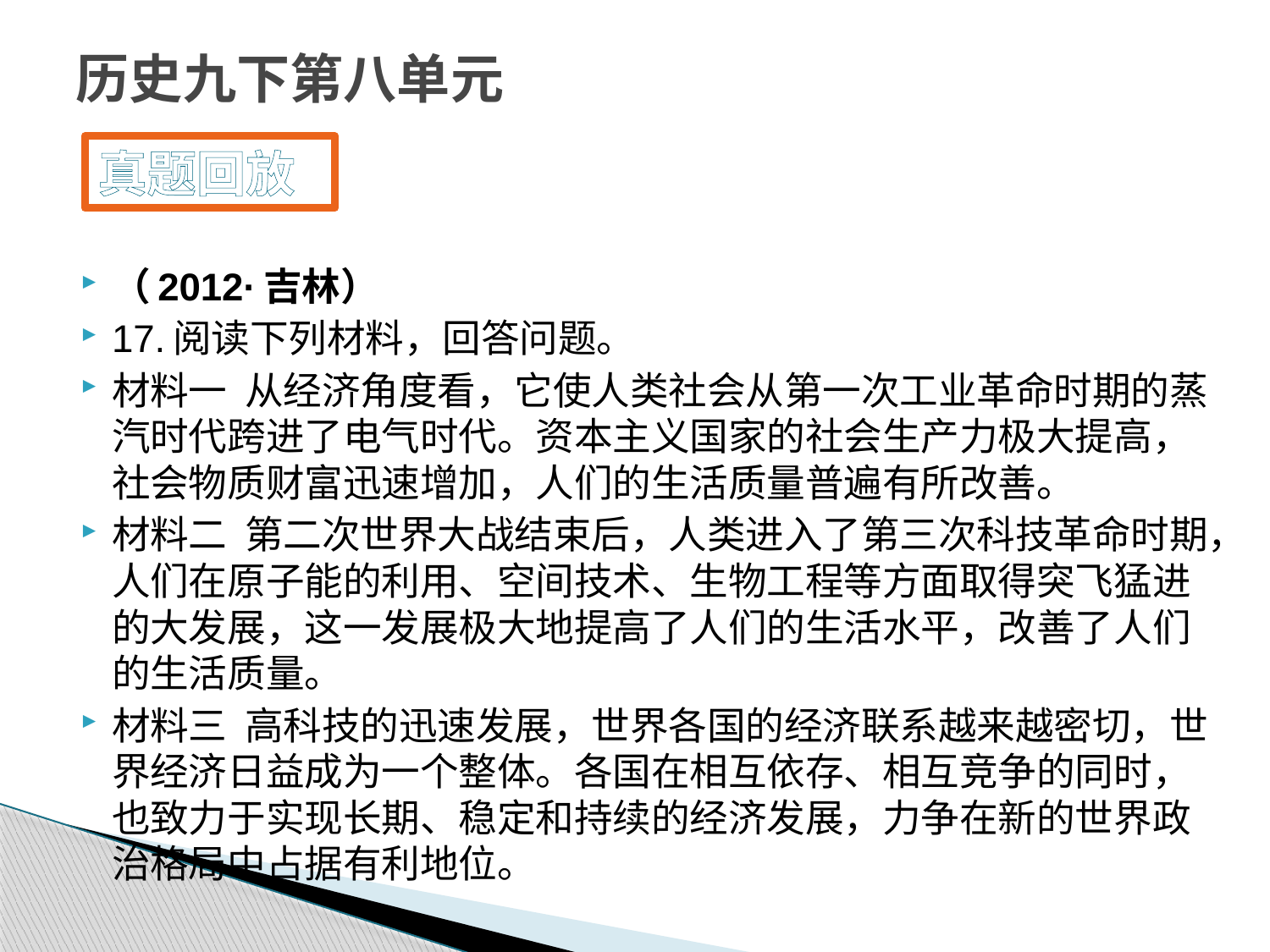

# 历史九下第八单元
真题回放
（2012·吉林）
17.阅读下列材料，回答问题。
材料一  从经济角度看，它使人类社会从第一次工业革命时期的蒸汽时代跨进了电气时代。资本主义国家的社会生产力极大提高，社会物质财富迅速增加，人们的生活质量普遍有所改善。
材料二  第二次世界大战结束后，人类进入了第三次科技革命时期，人们在原子能的利用、空间技术、生物工程等方面取得突飞猛进的大发展，这一发展极大地提高了人们的生活水平，改善了人们的生活质量。
材料三  高科技的迅速发展，世界各国的经济联系越来越密切，世界经济日益成为一个整体。各国在相互依存、相互竞争的同时，也致力于实现长期、稳定和持续的经济发展，力争在新的世界政治格局中占据有利地位。